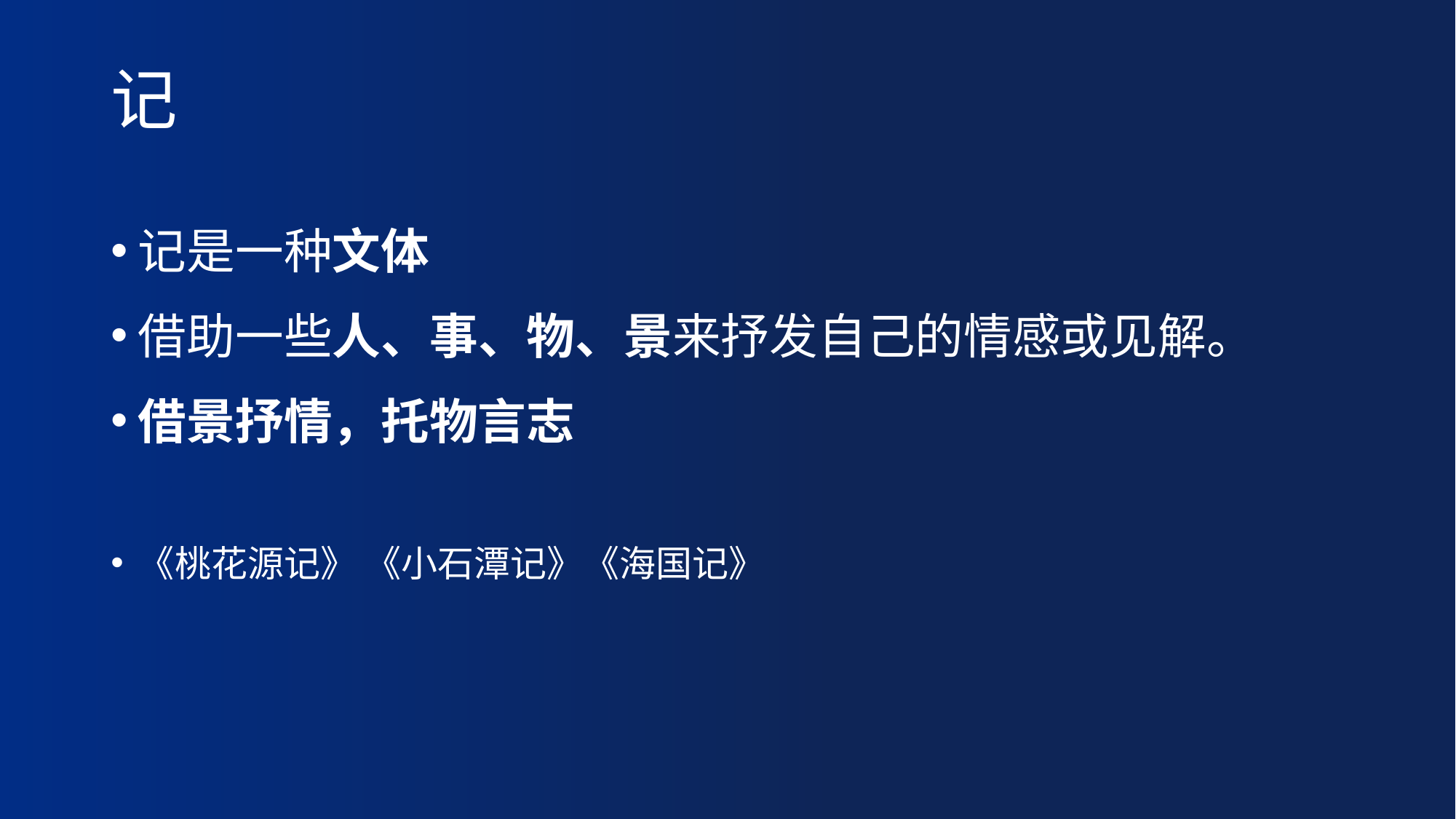

# 记
记是一种文体
借助一些人、事、物、景来抒发自己的情感或见解。
借景抒情，托物言志

《桃花源记》 《小石潭记》《海国记》